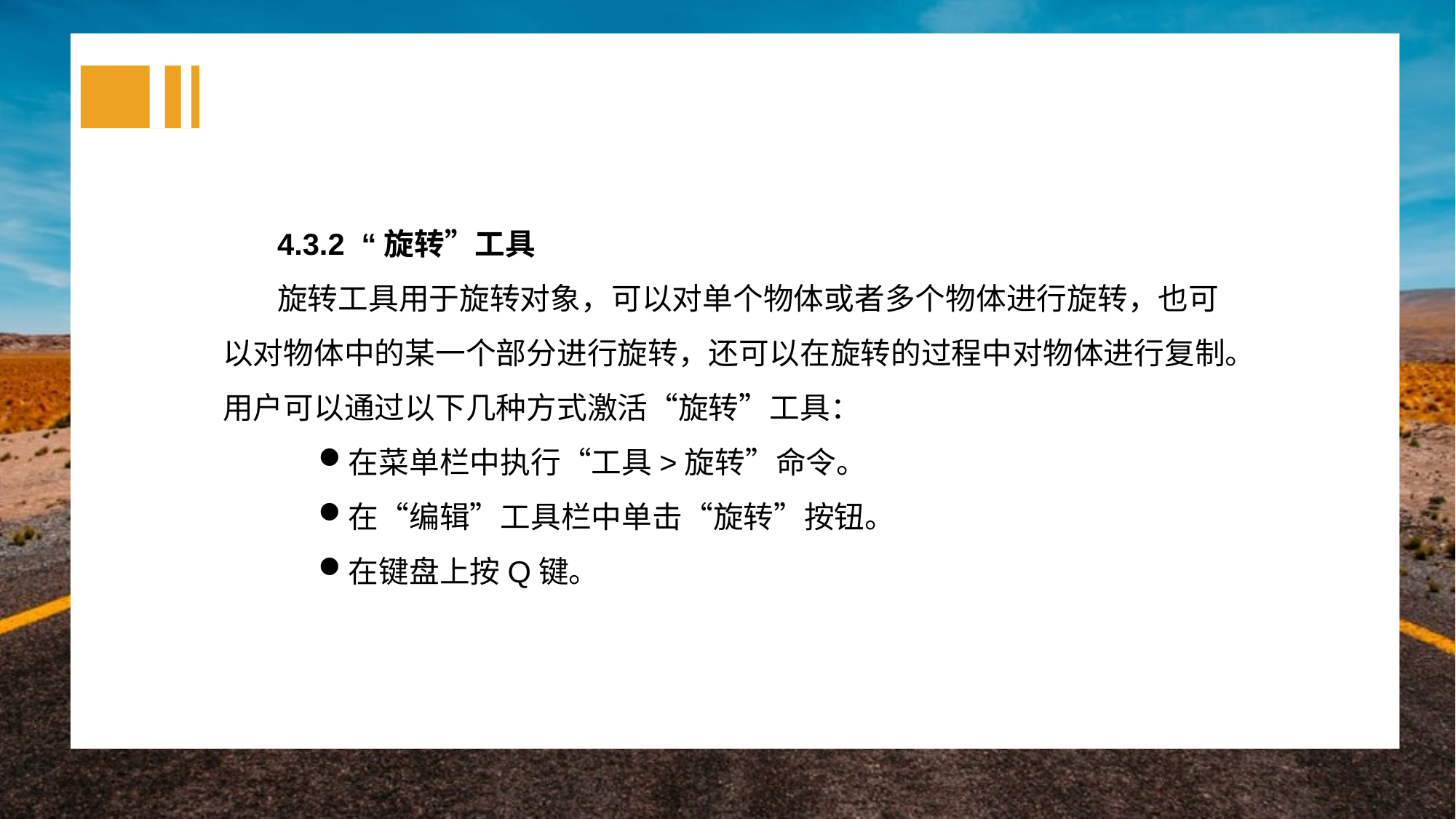

4.3.2  “旋转”工具
旋转工具用于旋转对象，可以对单个物体或者多个物体进行旋转，也可以对物体中的某一个部分进行旋转，还可以在旋转的过程中对物体进行复制。用户可以通过以下几种方式激活“旋转”工具：
在菜单栏中执行“工具>旋转”命令。
在“编辑”工具栏中单击“旋转”按钮。
在键盘上按Q键。